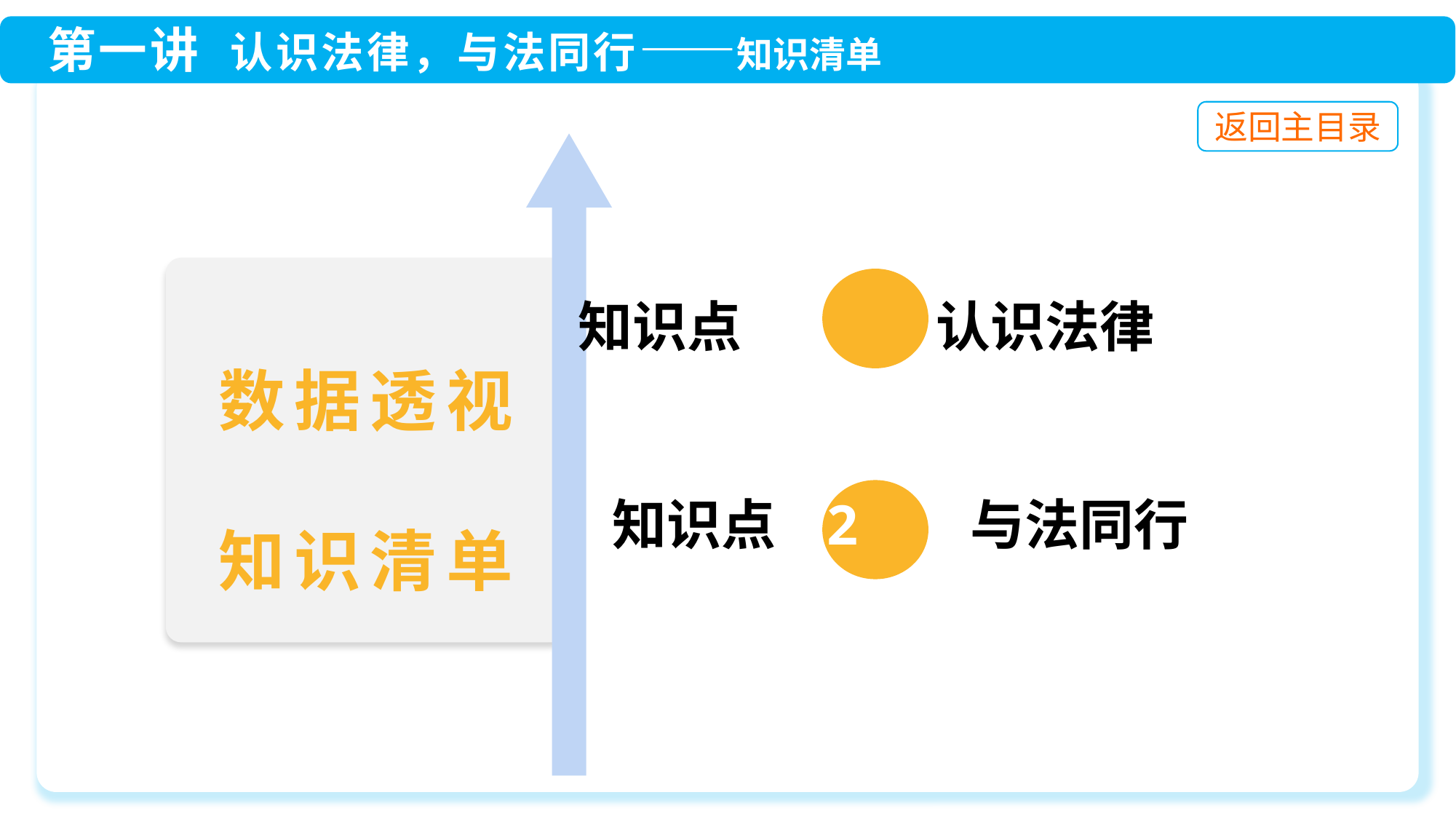

知识点   1   认识法律
知识点   2   与法同行

数据透视
知识清单